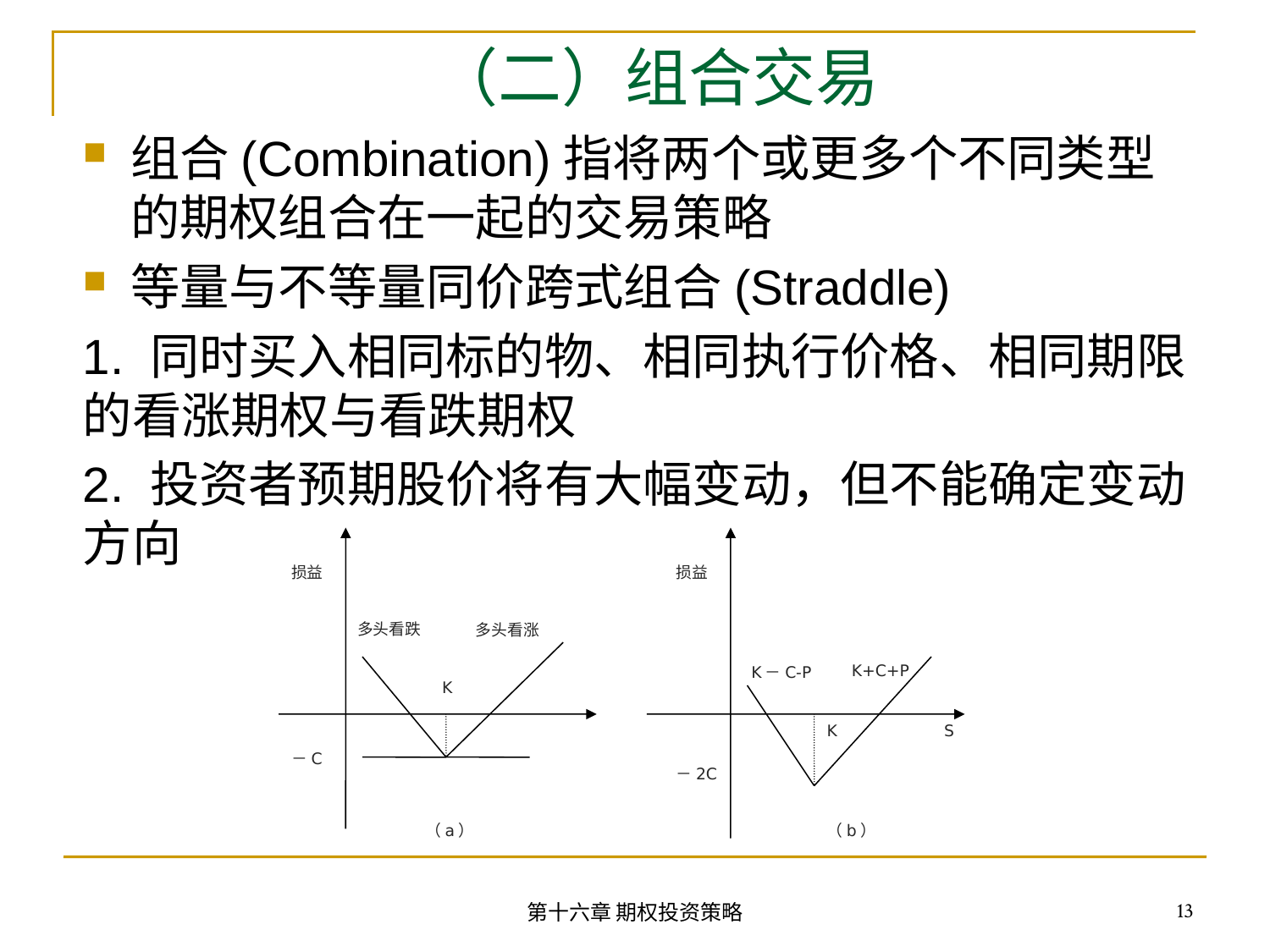

# （二）组合交易
组合(Combination)指将两个或更多个不同类型的期权组合在一起的交易策略
等量与不等量同价跨式组合(Straddle)
1. 同时买入相同标的物、相同执行价格、相同期限的看涨期权与看跌期权
2. 投资者预期股价将有大幅变动，但不能确定变动方向

损益
损益
多头看跌
多头看涨
K+C+P

K－C-P

K
K
S
－C
－2C
（a）
（b）
13
第十六章 期权投资策略